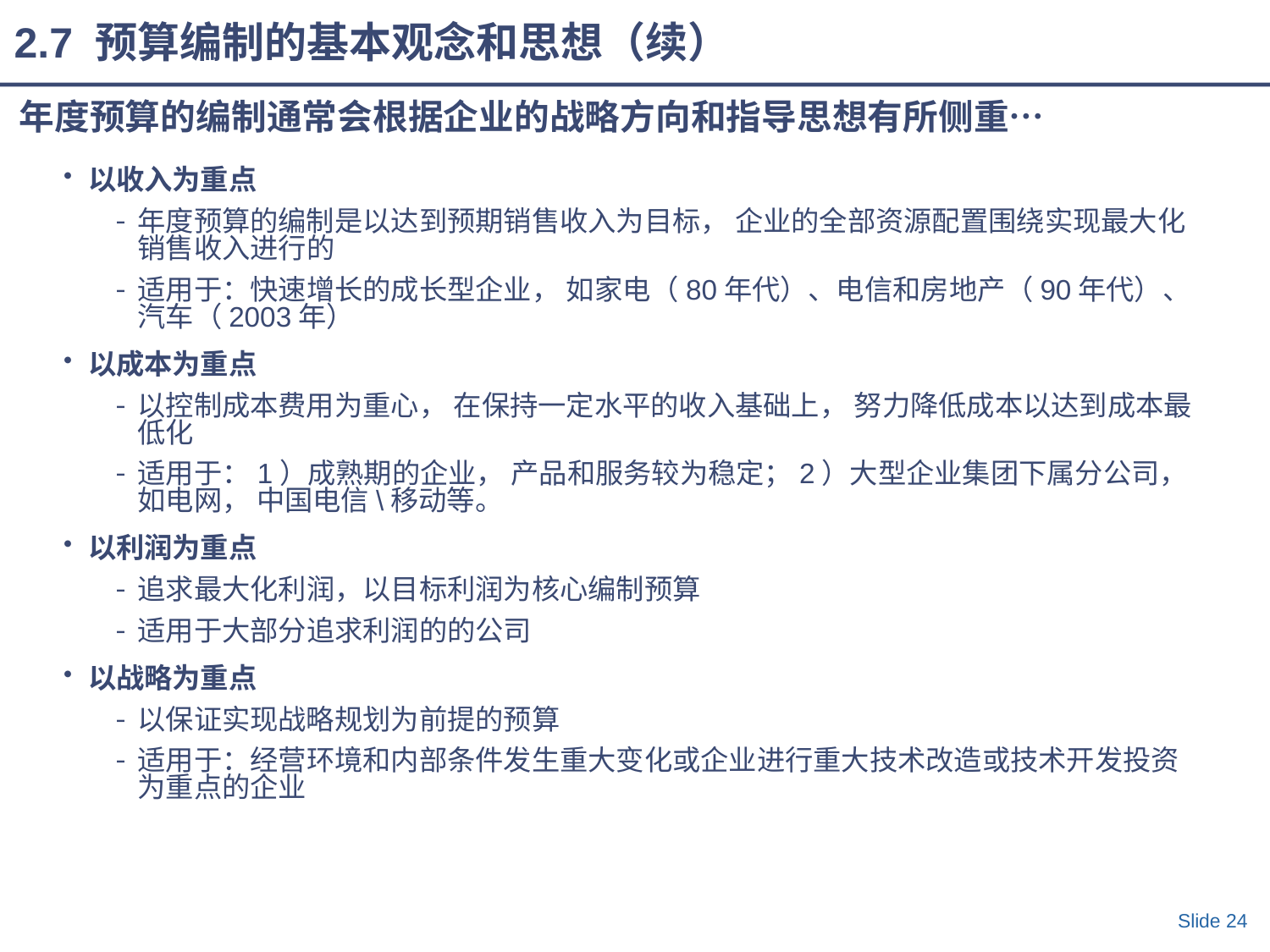

2.7 预算编制的基本观念和思想（续）

年度预算的编制通常会根据企业的战略方向和指导思想有所侧重…

以收入为重点
年度预算的编制是以达到预期销售收入为目标， 企业的全部资源配置围绕实现最大化销售收入进行的
适用于：快速增长的成长型企业， 如家电（80年代）、电信和房地产（90年代）、汽车（2003年）
以成本为重点
以控制成本费用为重心， 在保持一定水平的收入基础上， 努力降低成本以达到成本最低化
适用于：1）成熟期的企业， 产品和服务较为稳定；2）大型企业集团下属分公司， 如电网， 中国电信\移动等。
以利润为重点
追求最大化利润，以目标利润为核心编制预算
适用于大部分追求利润的的公司
以战略为重点
以保证实现战略规划为前提的预算
适用于：经营环境和内部条件发生重大变化或企业进行重大技术改造或技术开发投资为重点的企业
Slide 24